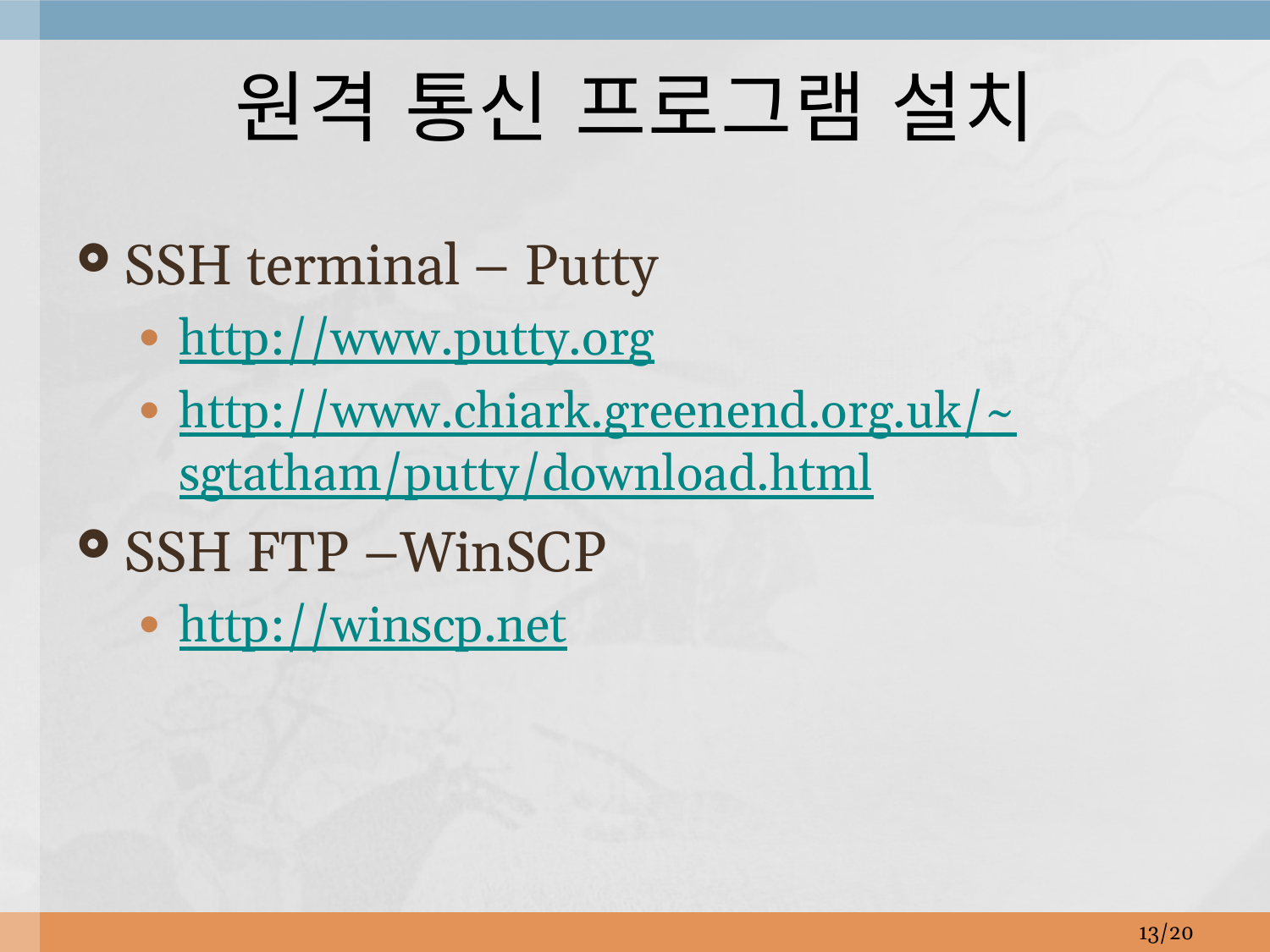

# 원격 통신 프로그램 설치
SSH terminal – Putty
http://www.putty.org
http://www.chiark.greenend.org.uk/~sgtatham/putty/download.html
SSH FTP –WinSCP
http://winscp.net

13